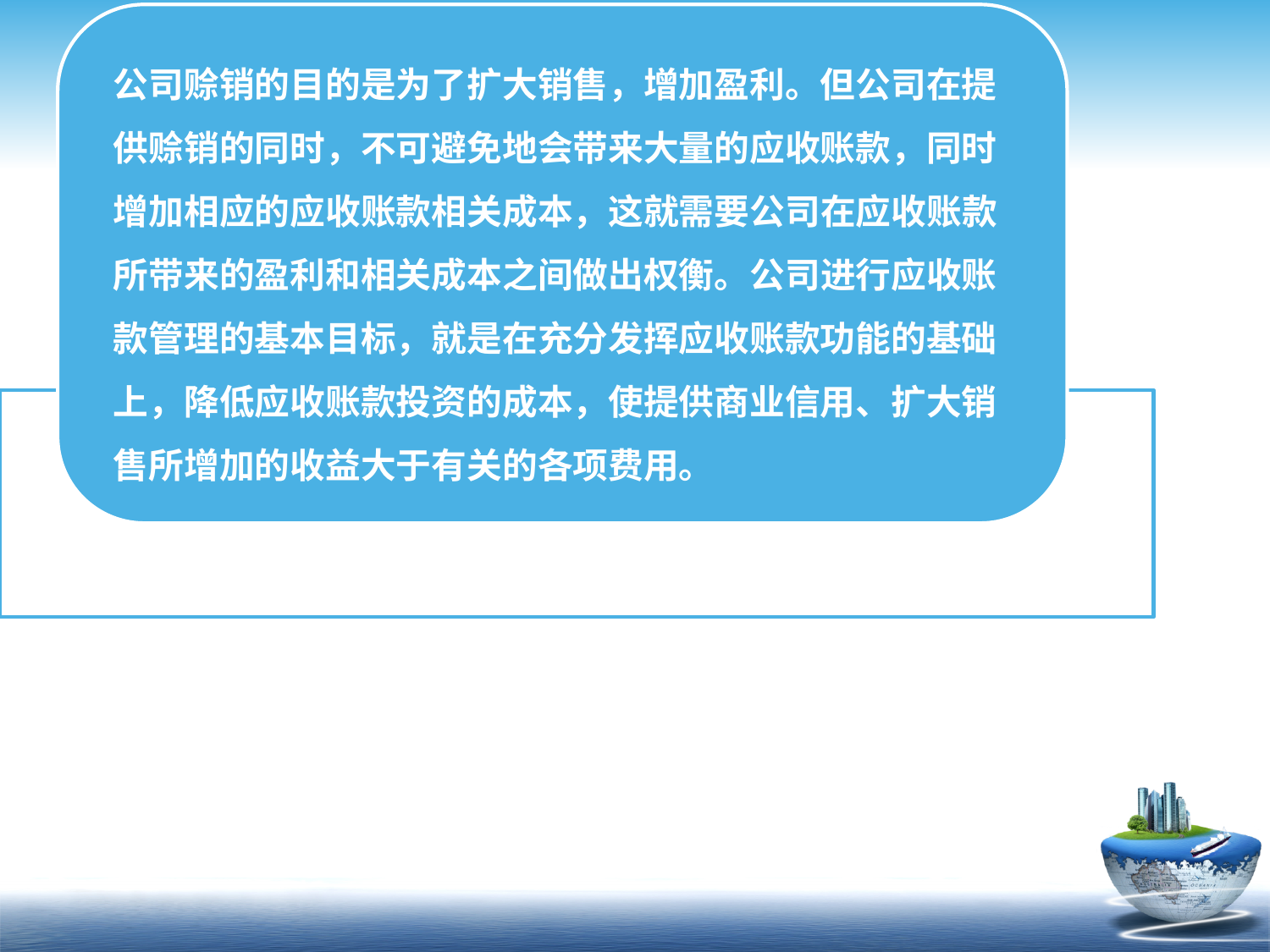

一、应收账款管理的目标

公司赊销的目的是为了扩大销售，增加盈利。但公司在提供赊销的同时，不可避免地会带来大量的应收账款，同时增加相应的应收账款相关成本，这就需要公司在应收账款所带来的盈利和相关成本之间做出权衡。公司进行应收账款管理的基本目标，就是在充分发挥应收账款功能的基础上，降低应收账款投资的成本，使提供商业信用、扩大销售所增加的收益大于有关的各项费用。